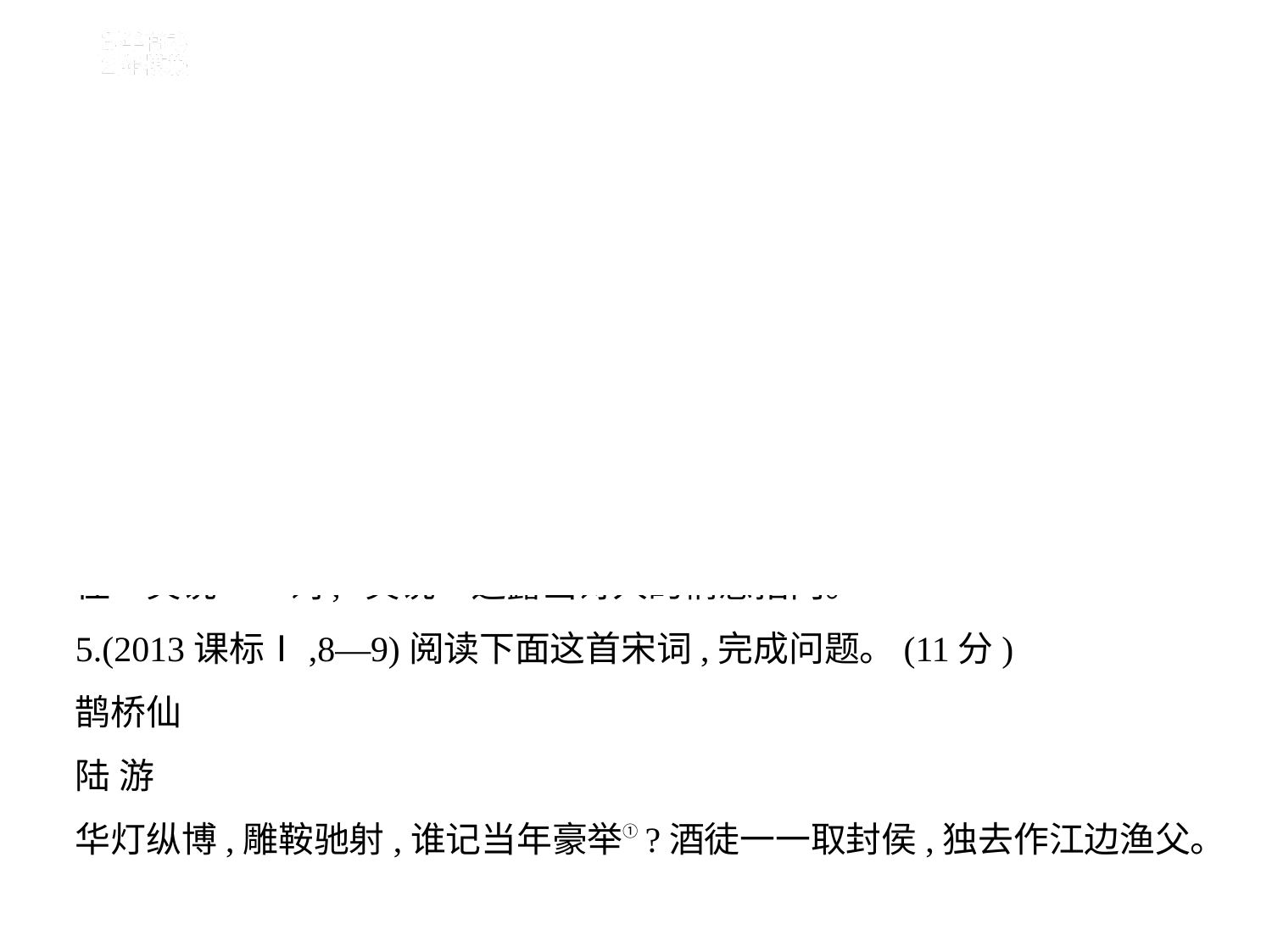

(2)韦诗前两句,虽一再表白“流离”“惯别家”“客天涯”不过“等闲”,
可客中一觉梦醒,孤苦凄清之情油然而生。把握韦诗“灯前”的感情,关键
扣住“惆怅”一词,“惆怅”是诗人情感表达的转折点。郭诗首句写渔家
世代与海为伴,二句写渔家简陋的生活环境,三句写一家人其乐融融,和谐
幸福的场景,这让诗人这个游子倍感家的温暖。诗人虽是夜宿渔家,但其漂
泊的孤独凄苦被渔家的温暖愉悦融化。把握郭诗“灯前”的感情,关键扣
住“笑说”一词,“笑说”透露出诗人的情感指向。
5.(2013课标Ⅰ,8—9)阅读下面这首宋词,完成问题。(11分)
鹊桥仙
陆 游
华灯纵博,雕鞍驰射,谁记当年豪举①?酒徒一一取封侯,独去作江边渔父。
t